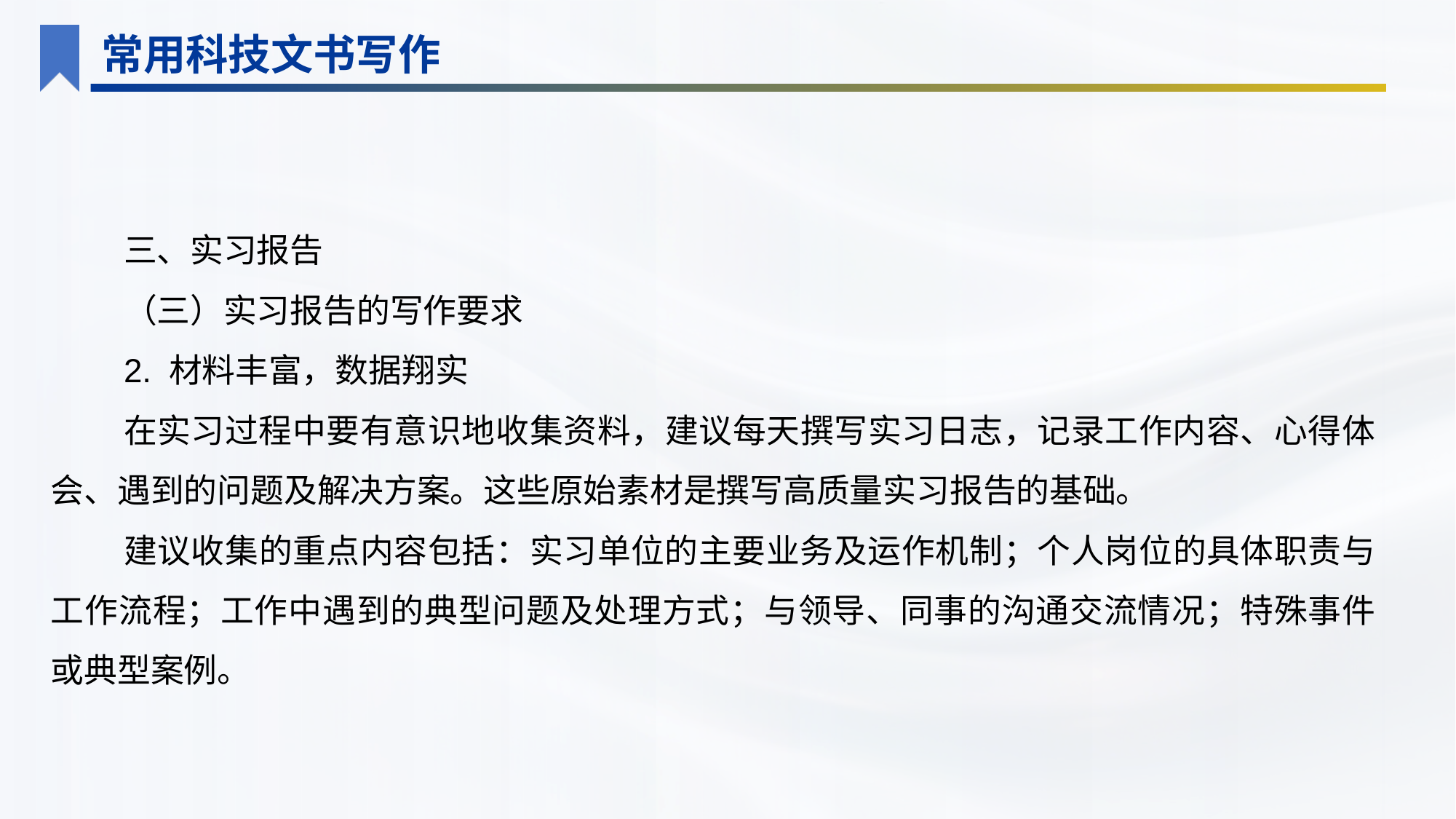

常用科技文书写作
三、实习报告
（三）实习报告的写作要求
2. 材料丰富，数据翔实
在实习过程中要有意识地收集资料，建议每天撰写实习日志，记录工作内容、心得体会、遇到的问题及解决方案。这些原始素材是撰写高质量实习报告的基础。
建议收集的重点内容包括：实习单位的主要业务及运作机制；个人岗位的具体职责与工作流程；工作中遇到的典型问题及处理方式；与领导、同事的沟通交流情况；特殊事件或典型案例。